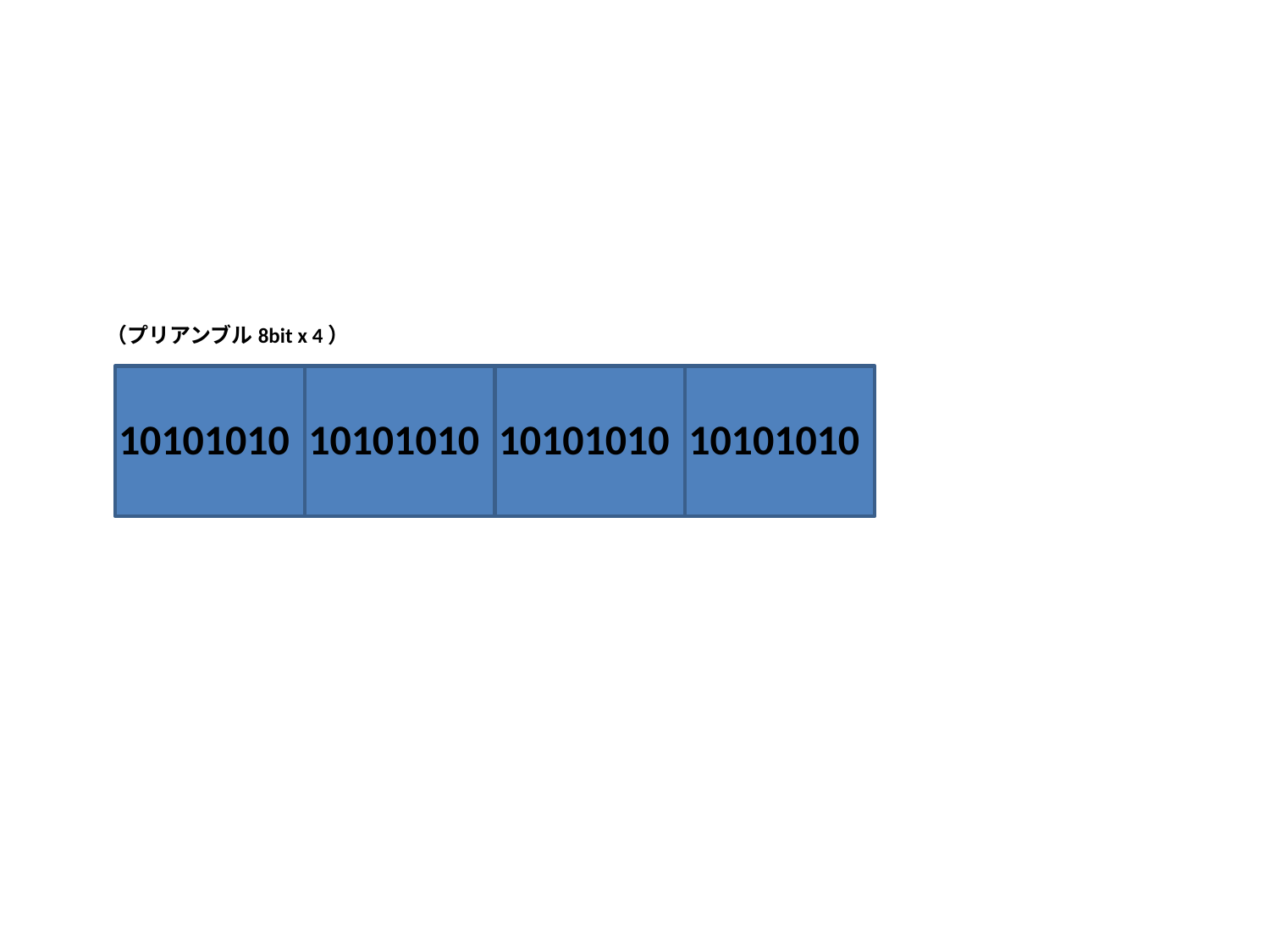

#
（プリアンブル8bit x 4）

10101010
10101010
10101010
10101010